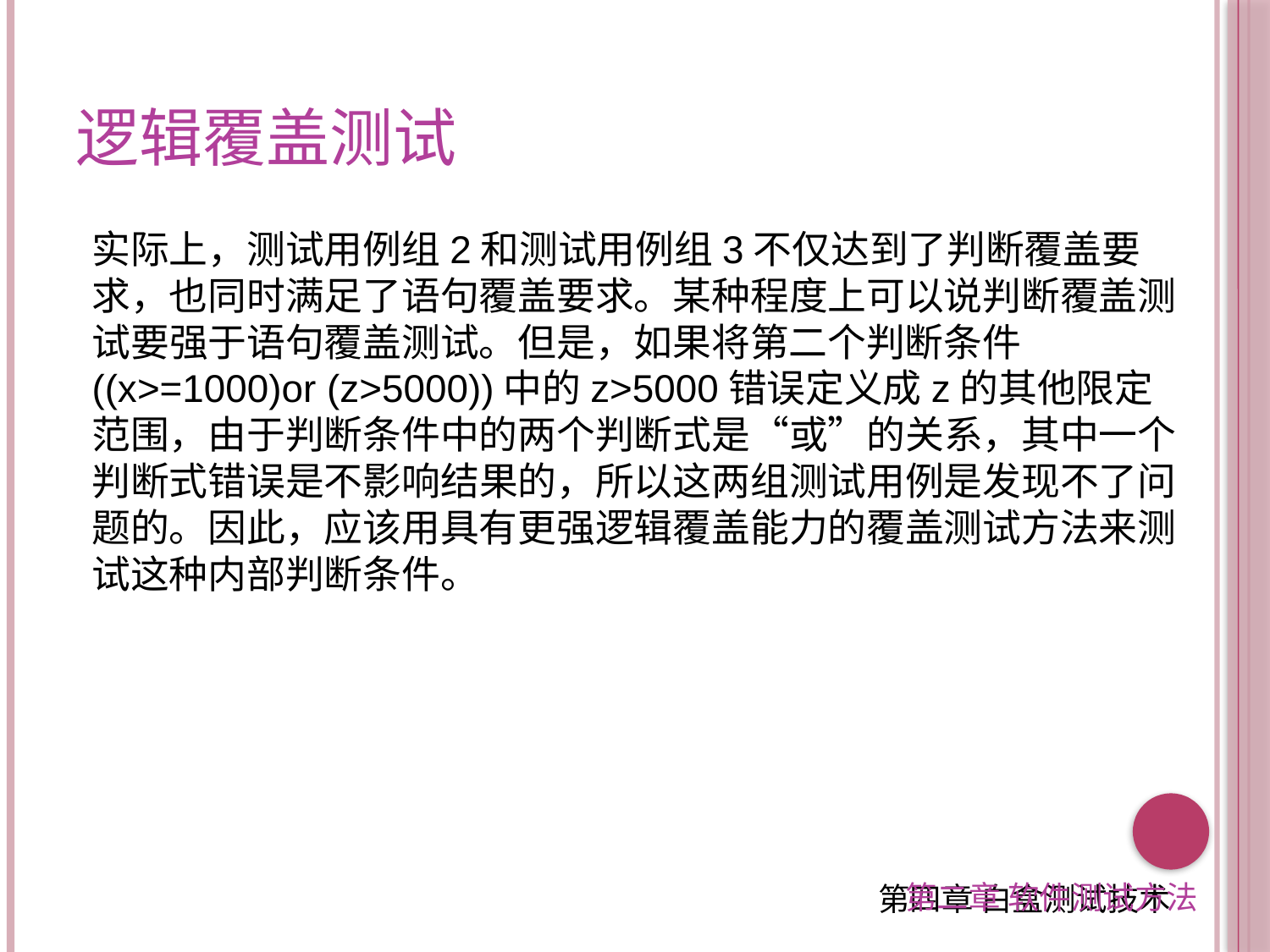

逻辑覆盖测试
实际上，测试用例组2和测试用例组3不仅达到了判断覆盖要求，也同时满足了语句覆盖要求。某种程度上可以说判断覆盖测试要强于语句覆盖测试。但是，如果将第二个判断条件((x>=1000)or (z>5000))中的z>5000错误定义成z的其他限定范围，由于判断条件中的两个判断式是“或”的关系，其中一个判断式错误是不影响结果的，所以这两组测试用例是发现不了问题的。因此，应该用具有更强逻辑覆盖能力的覆盖测试方法来测试这种内部判断条件。
第二章 软件测试方法